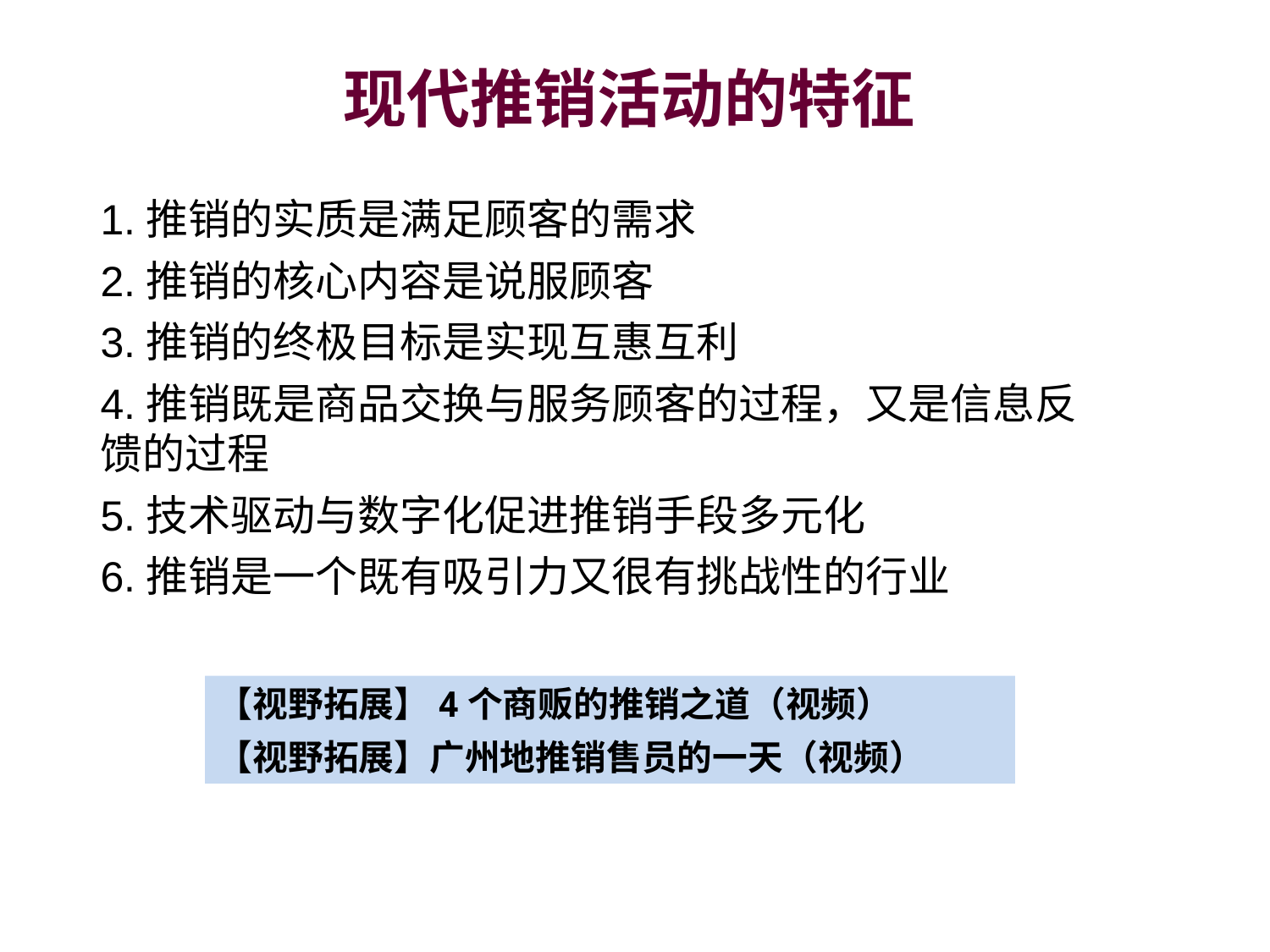

# 现代推销活动的特征
1.推销的实质是满足顾客的需求
2.推销的核心内容是说服顾客
3.推销的终极目标是实现互惠互利
4.推销既是商品交换与服务顾客的过程，又是信息反馈的过程
5.技术驱动与数字化促进推销手段多元化
6.推销是一个既有吸引力又很有挑战性的行业

【视野拓展】4个商贩的推销之道（视频）
【视野拓展】广州地推销售员的一天（视频）